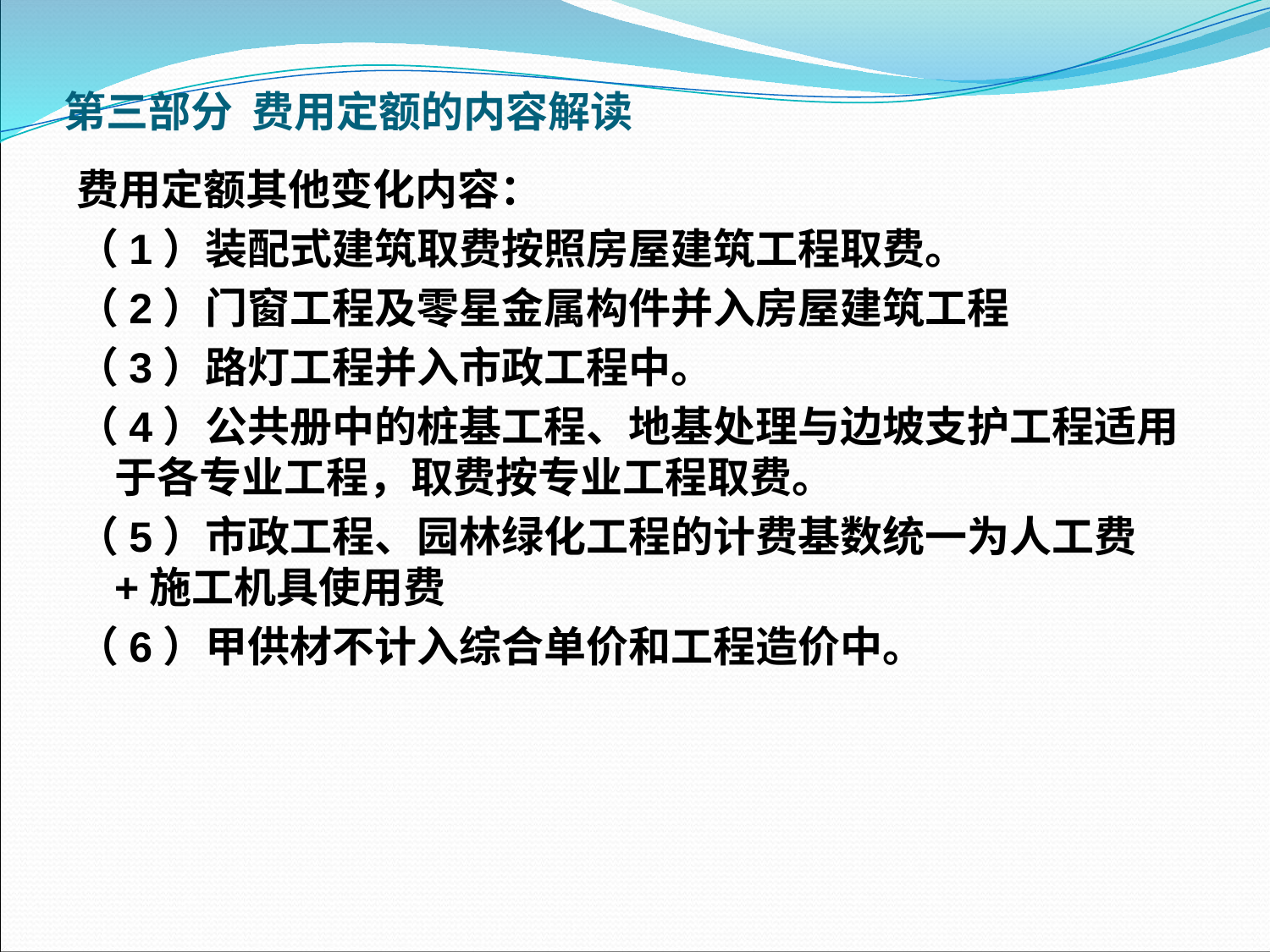

第三部分  费用定额的内容解读
费用定额其他变化内容：
（1）装配式建筑取费按照房屋建筑工程取费。
（2）门窗工程及零星金属构件并入房屋建筑工程
（3）路灯工程并入市政工程中。
（4）公共册中的桩基工程、地基处理与边坡支护工程适用于各专业工程，取费按专业工程取费。
（5）市政工程、园林绿化工程的计费基数统一为人工费+施工机具使用费
（6）甲供材不计入综合单价和工程造价中。